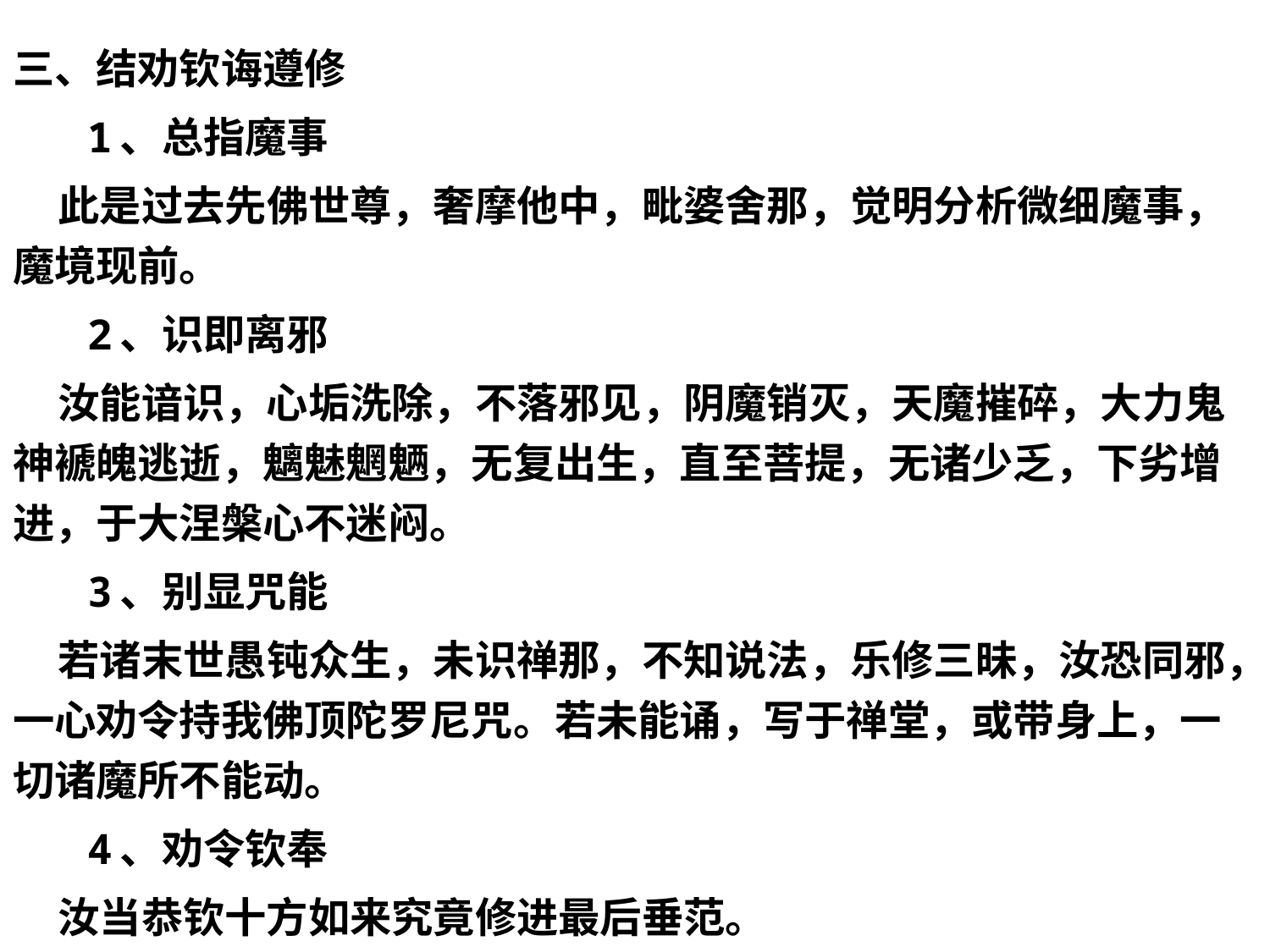

三、结劝钦诲遵修
   1、总指魔事
    此是过去先佛世尊，奢摩他中，毗婆舍那，觉明分析微细魔事，魔境现前。
   2、识即离邪
    汝能谙识，心垢洗除，不落邪见，阴魔销灭，天魔摧碎，大力鬼神褫魄逃逝，魑魅魍魉，无复出生，直至菩提，无诸少乏，下劣增进，于大涅槃心不迷闷。
   3、别显咒能
    若诸末世愚钝众生，未识禅那，不知说法，乐修三昧，汝恐同邪，一心劝令持我佛顶陀罗尼咒。若未能诵，写于禅堂，或带身上，一切诸魔所不能动。
   4、劝令钦奉
    汝当恭钦十方如来究竟修进最后垂范。